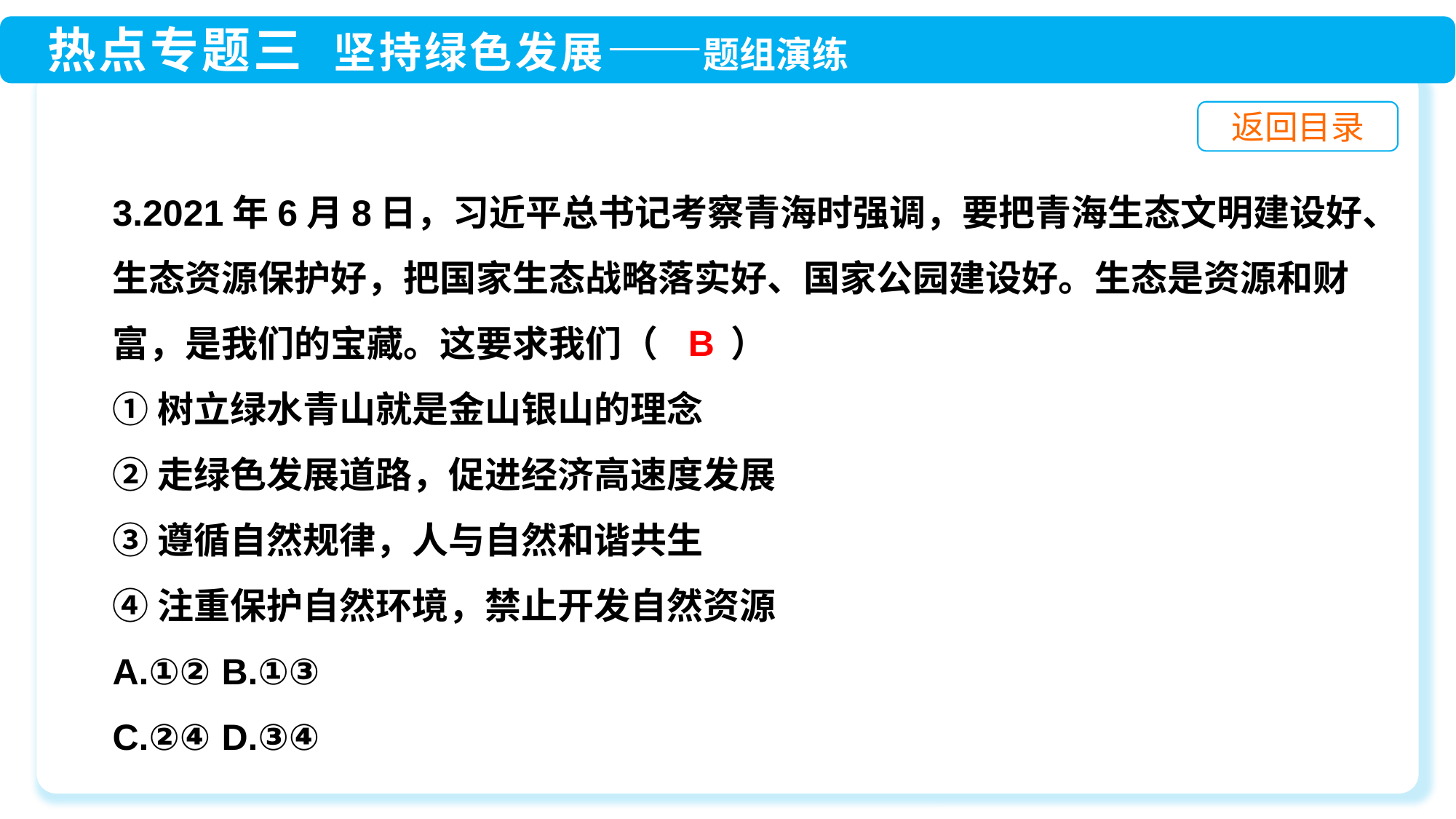

3.2021年6月8日，习近平总书记考察青海时强调，要把青海生态文明建设好、生态资源保护好，把国家生态战略落实好、国家公园建设好。生态是资源和财富，是我们的宝藏。这要求我们（　　）
①树立绿水青山就是金山银山的理念
②走绿色发展道路，促进经济高速度发展
③遵循自然规律，人与自然和谐共生
④注重保护自然环境，禁止开发自然资源
A.①②	B.①③
C.②④	D.③④
B